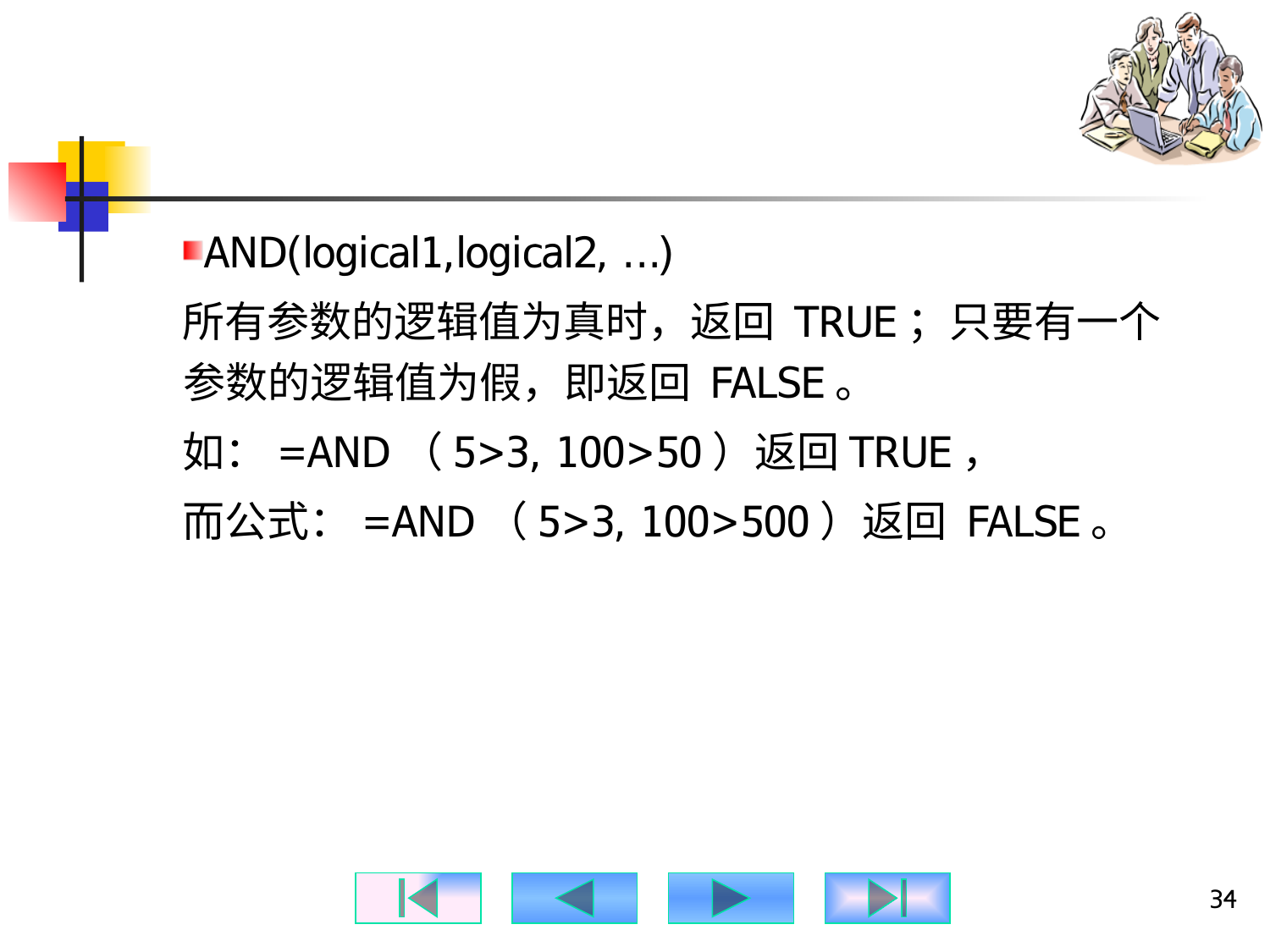

#
AND(logical1,logical2, ...)
所有参数的逻辑值为真时，返回 TRUE；只要有一个参数的逻辑值为假，即返回 FALSE。
如：=AND（5>3, 100>50）返回TRUE，
而公式：=AND（5>3, 100>500）返回 FALSE。
34